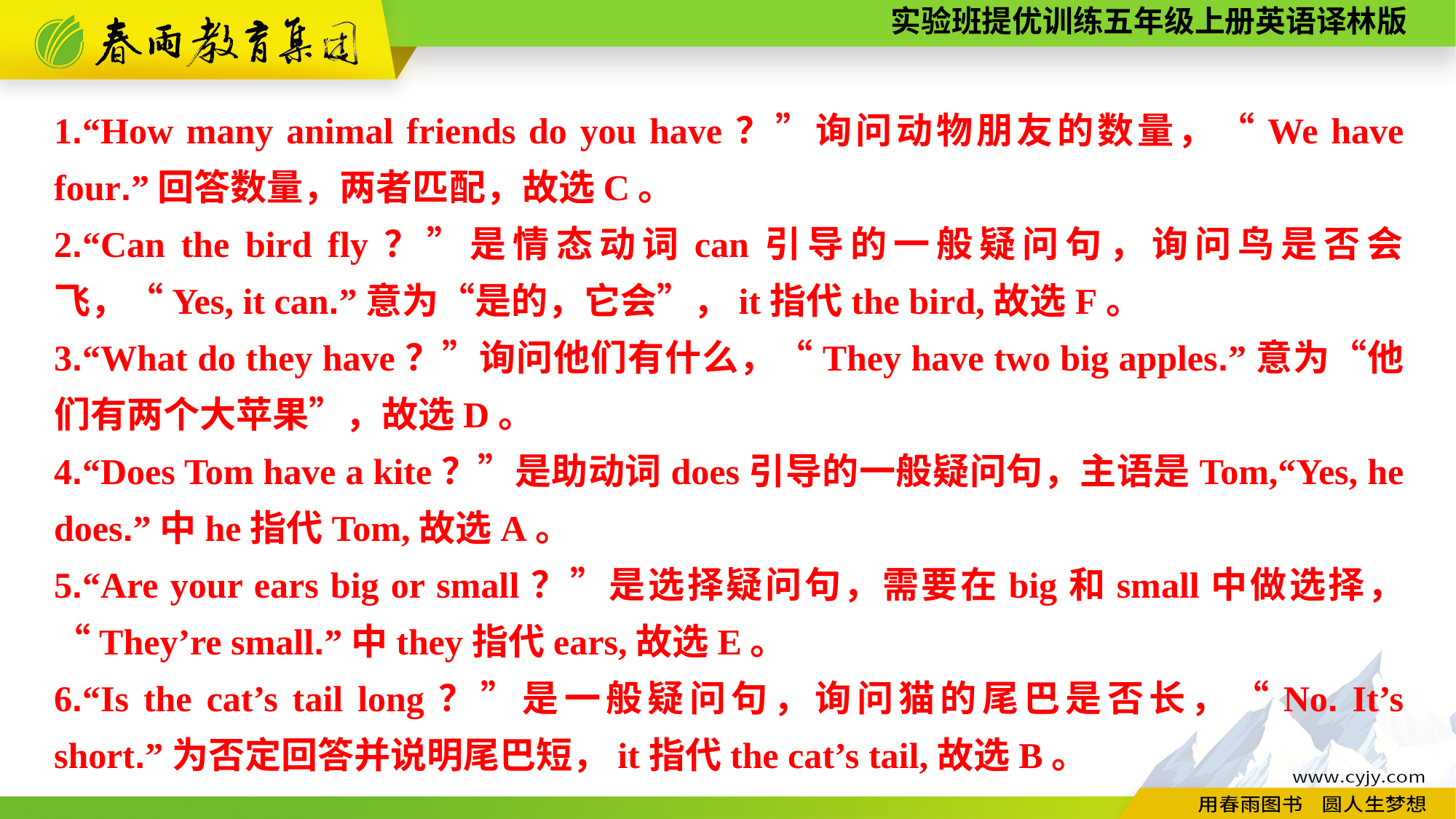

1.“How many animal friends do you have？”询问动物朋友的数量，“We have four.”回答数量，两者匹配，故选C。
2.“Can the bird fly？”是情态动词can引导的一般疑问句，询问鸟是否会飞，“Yes, it can.”意为“是的，它会”，it指代the bird,故选F。
3.“What do they have？”询问他们有什么，“They have two big apples.”意为“他们有两个大苹果”，故选D。
4.“Does Tom have a kite？”是助动词does引导的一般疑问句，主语是Tom,“Yes, he does.”中he指代Tom,故选A。
5.“Are your ears big or small？”是选择疑问句，需要在big和small中做选择，“They’re small.”中they指代ears,故选E。
6.“Is the cat’s tail long？”是一般疑问句，询问猫的尾巴是否长，“No. It’s short.”为否定回答并说明尾巴短，it指代the cat’s tail,故选B。